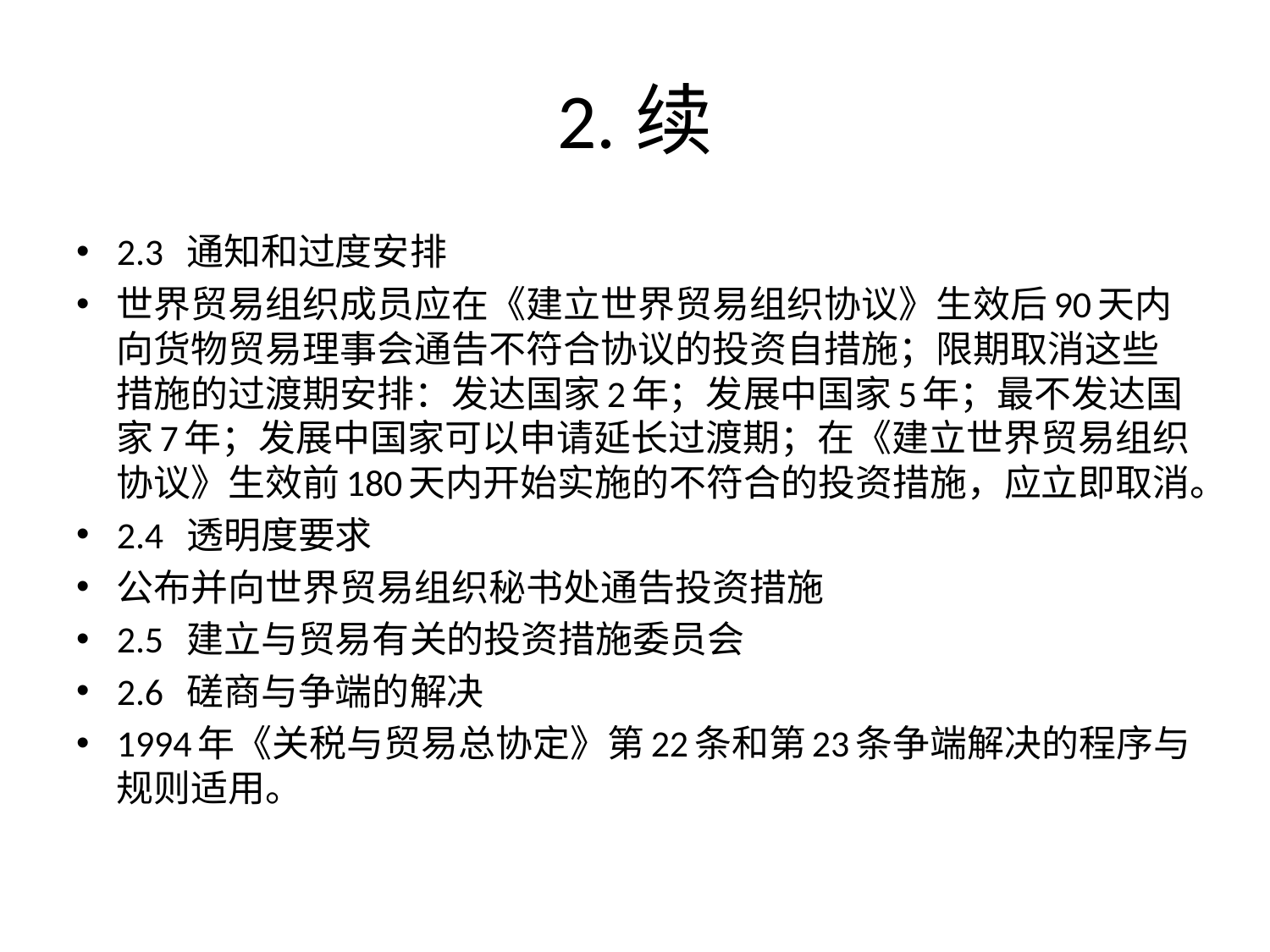

# 2.续
2.3  通知和过度安排
世界贸易组织成员应在《建立世界贸易组织协议》生效后90天内向货物贸易理事会通告不符合协议的投资自措施；限期取消这些措施的过渡期安排：发达国家2年；发展中国家5年；最不发达国家7年；发展中国家可以申请延长过渡期；在《建立世界贸易组织协议》生效前180天内开始实施的不符合的投资措施，应立即取消。
2.4  透明度要求
公布并向世界贸易组织秘书处通告投资措施
2.5  建立与贸易有关的投资措施委员会
2.6  磋商与争端的解决
1994年《关税与贸易总协定》第22条和第23条争端解决的程序与规则适用。